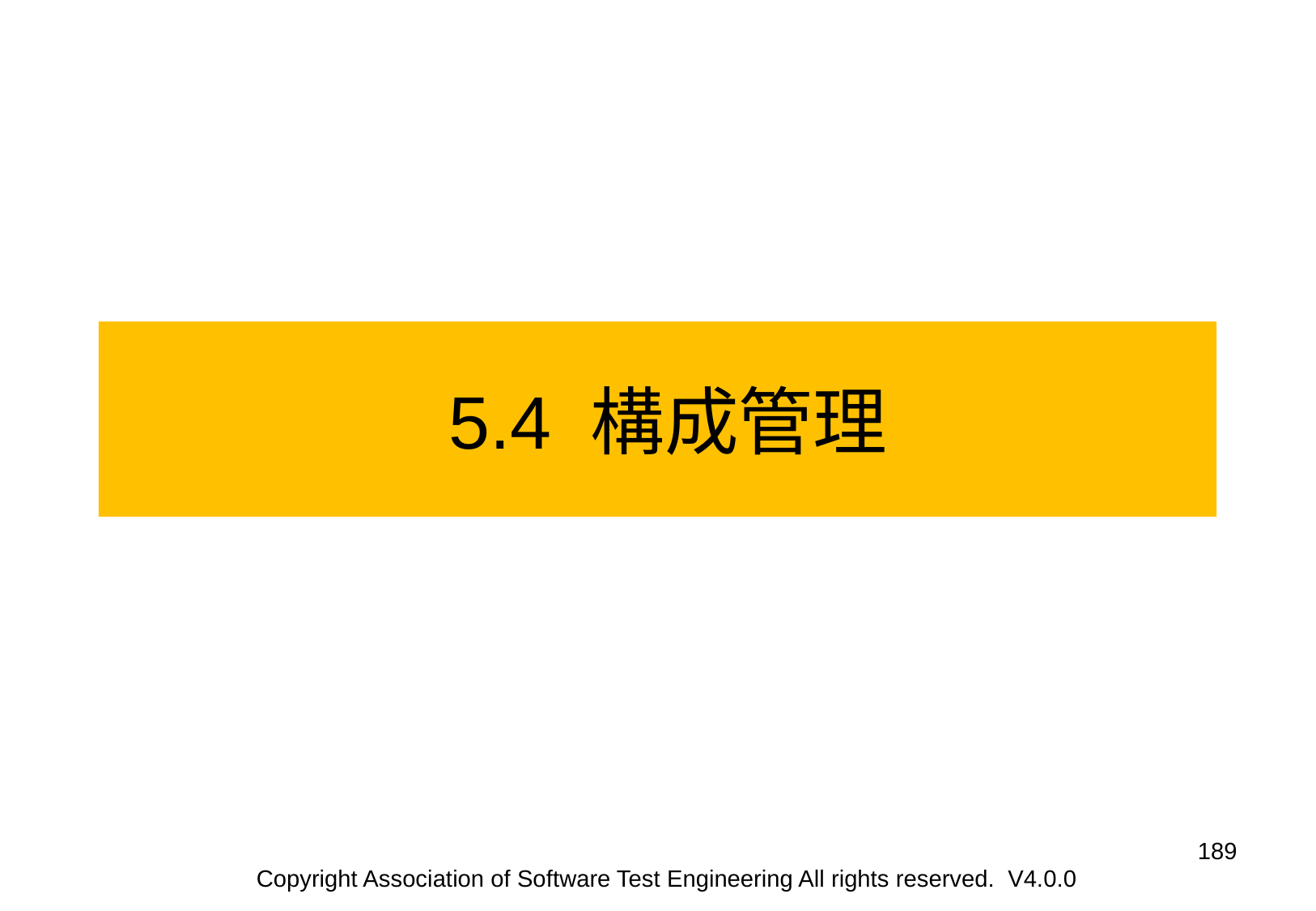

5.4 構成管理
189
Copyright Association of Software Test Engineering All rights reserved.  V4.0.0